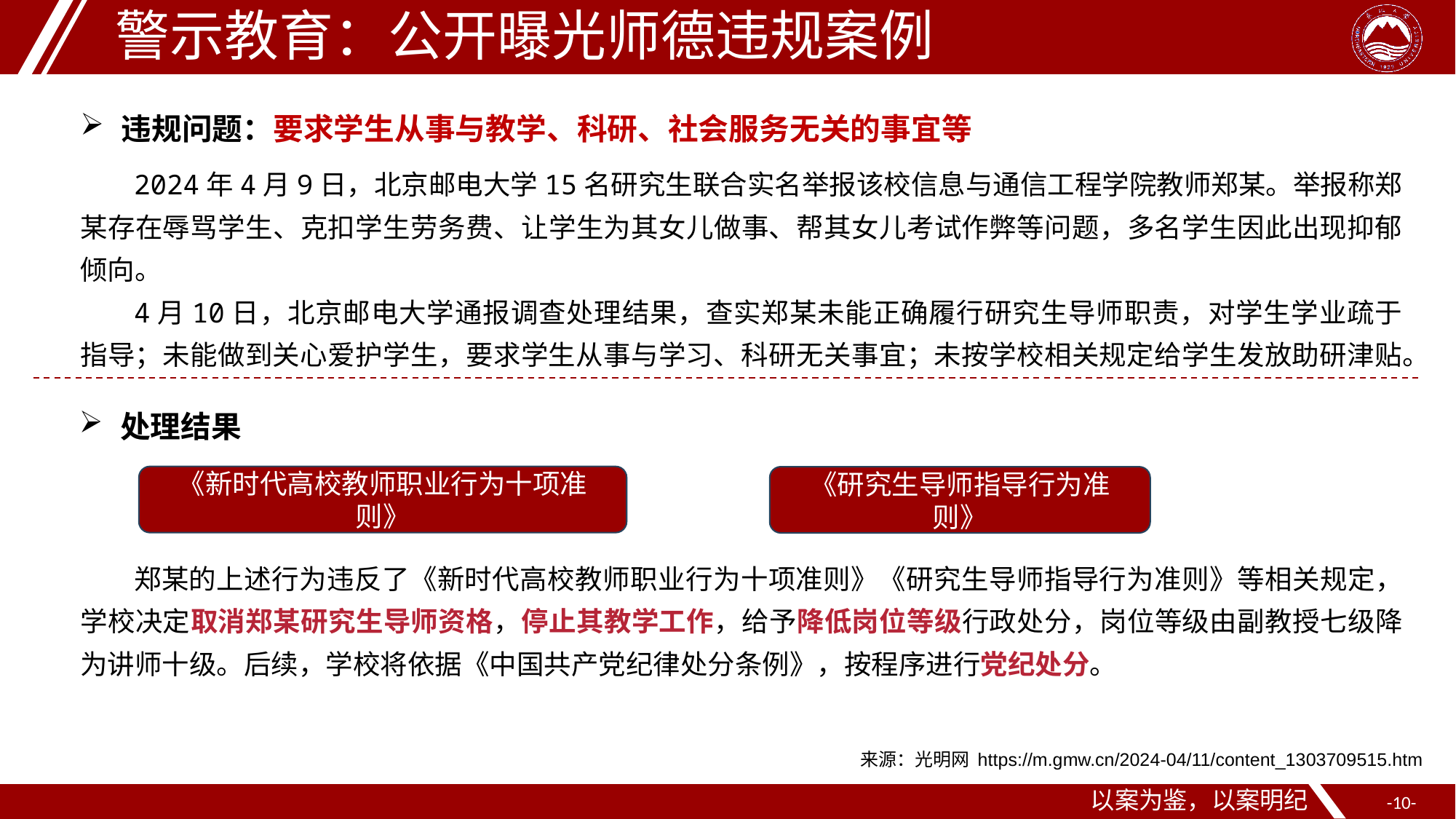

警示教育：公开曝光师德违规案例
违规问题：要求学生从事与教学、科研、社会服务无关的事宜等
2024年4月9日，北京邮电大学15名研究生联合实名举报该校信息与通信工程学院教师郑某。举报称郑某存在辱骂学生、克扣学生劳务费、让学生为其女儿做事、帮其女儿考试作弊等问题，多名学生因此出现抑郁倾向。
4月10日，北京邮电大学通报调查处理结果，查实郑某未能正确履行研究生导师职责，对学生学业疏于指导；未能做到关心爱护学生，要求学生从事与学习、科研无关事宜；未按学校相关规定给学生发放助研津贴。
处理结果
《新时代高校教师职业行为十项准则》
《研究生导师指导行为准则》
郑某的上述行为违反了《新时代高校教师职业行为十项准则》《研究生导师指导行为准则》等相关规定，学校决定取消郑某研究生导师资格，停止其教学工作，给予降低岗位等级行政处分，岗位等级由副教授七级降为讲师十级。后续，学校将依据《中国共产党纪律处分条例》，按程序进行党纪处分。
来源：光明网 https://m.gmw.cn/2024-04/11/content_1303709515.htm
以案为鉴，以案明纪
-10-